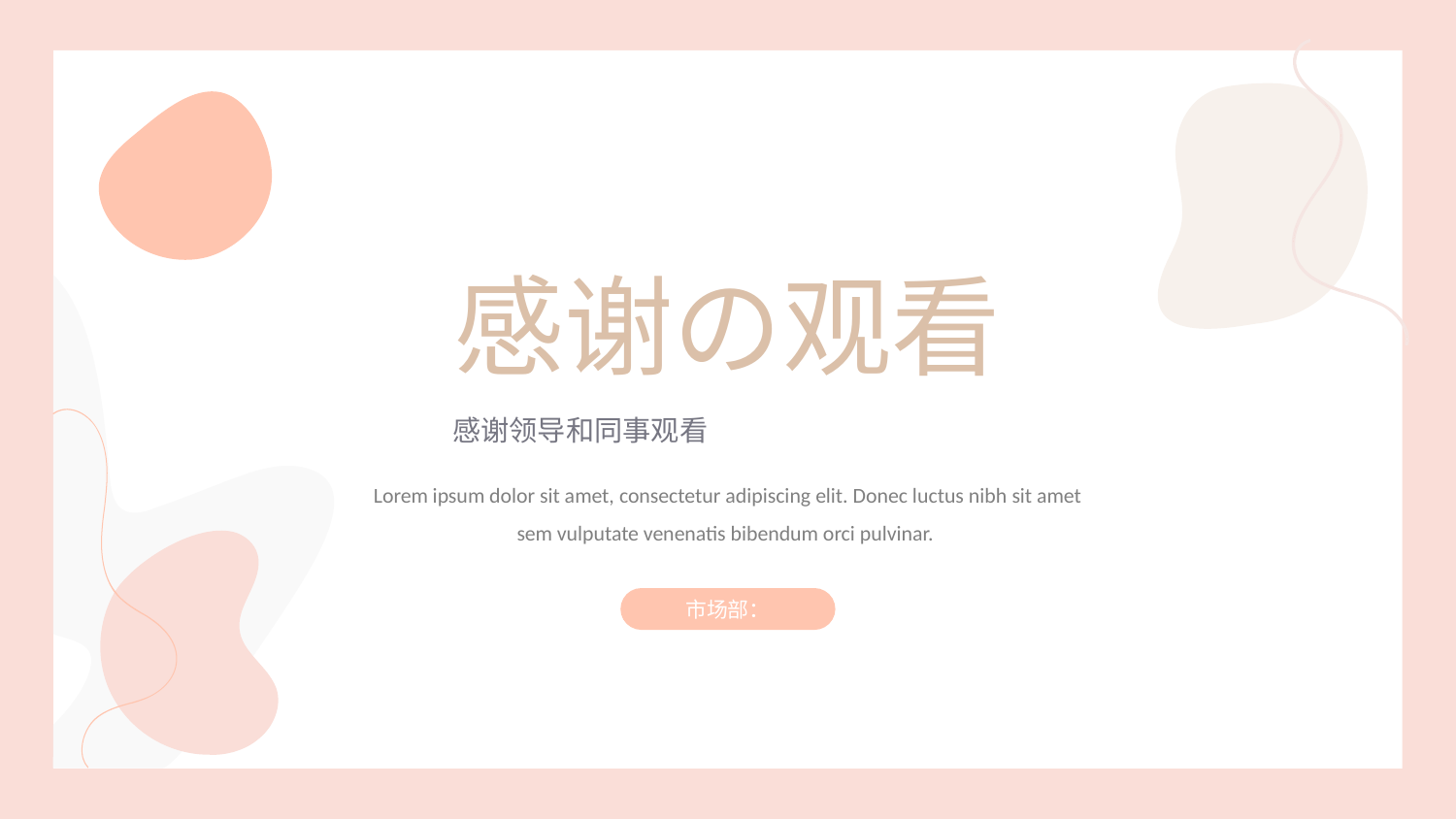

感谢の观看
感谢领导和同事观看
Lorem ipsum dolor sit amet, consectetur adipiscing elit. Donec luctus nibh sit amet sem vulputate venenatis bibendum orci pulvinar.
市场部：